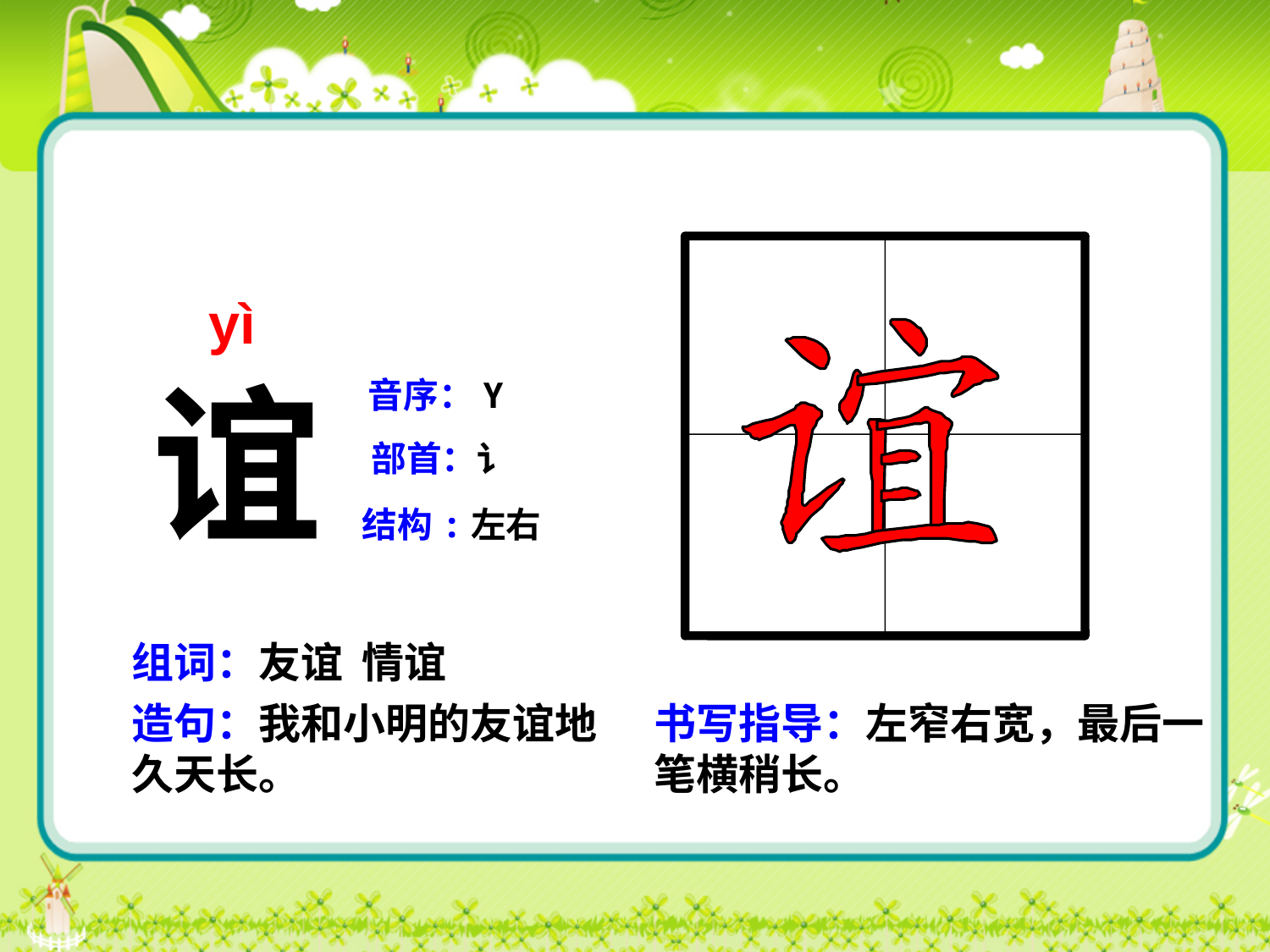

yì

谊

音序：Y

部首：讠

结构:左右

组词：友谊  情谊
造句：我和小明的友谊地久天长。
书写指导：左窄右宽，最后一笔横稍长。